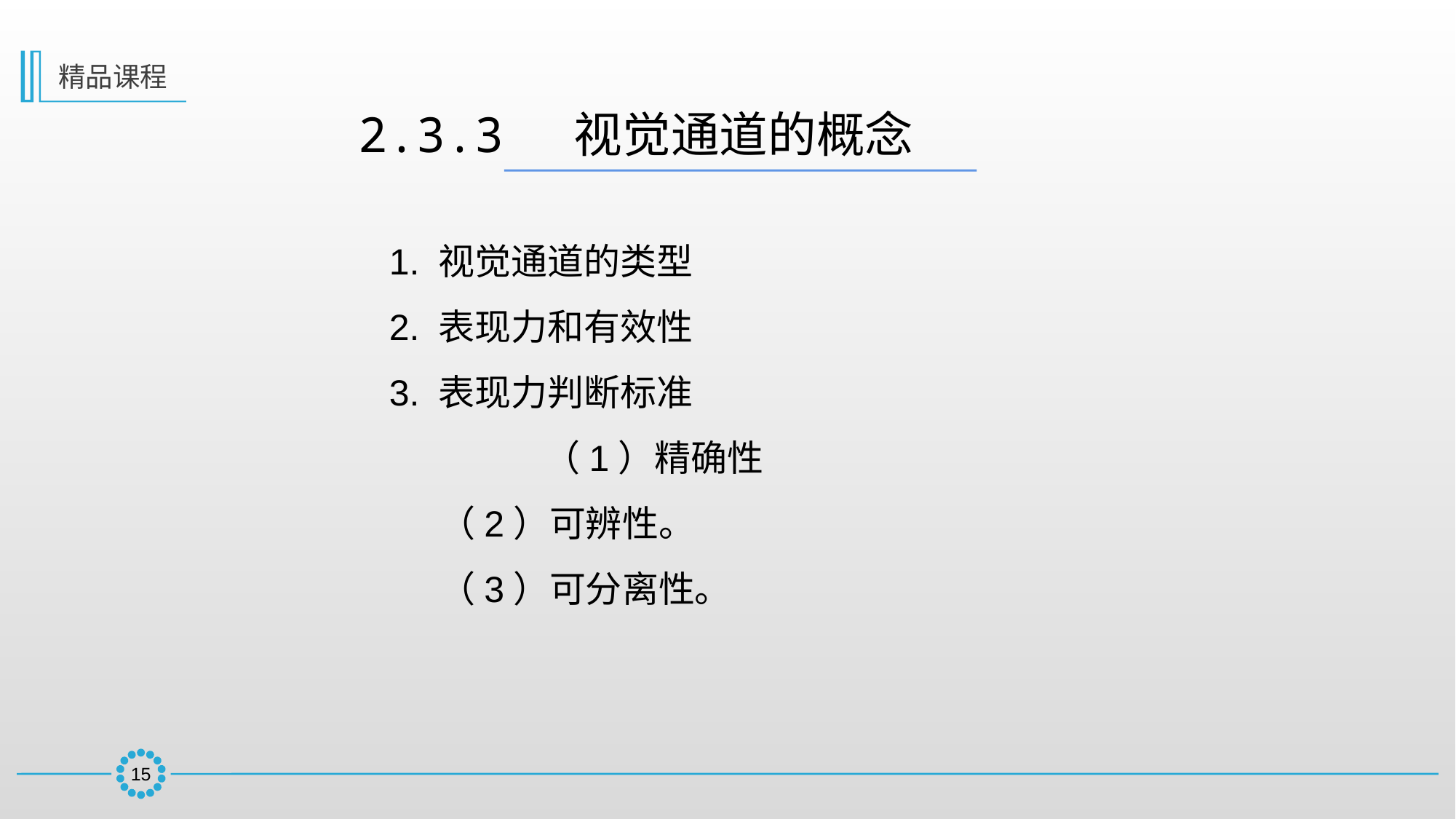

精品课程
2.3.3  视觉通道的概念

1. 视觉通道的类型
2. 表现力和有效性
3. 表现力判断标准
		（1）精确性
     （2）可辨性。
     （3）可分离性。

15